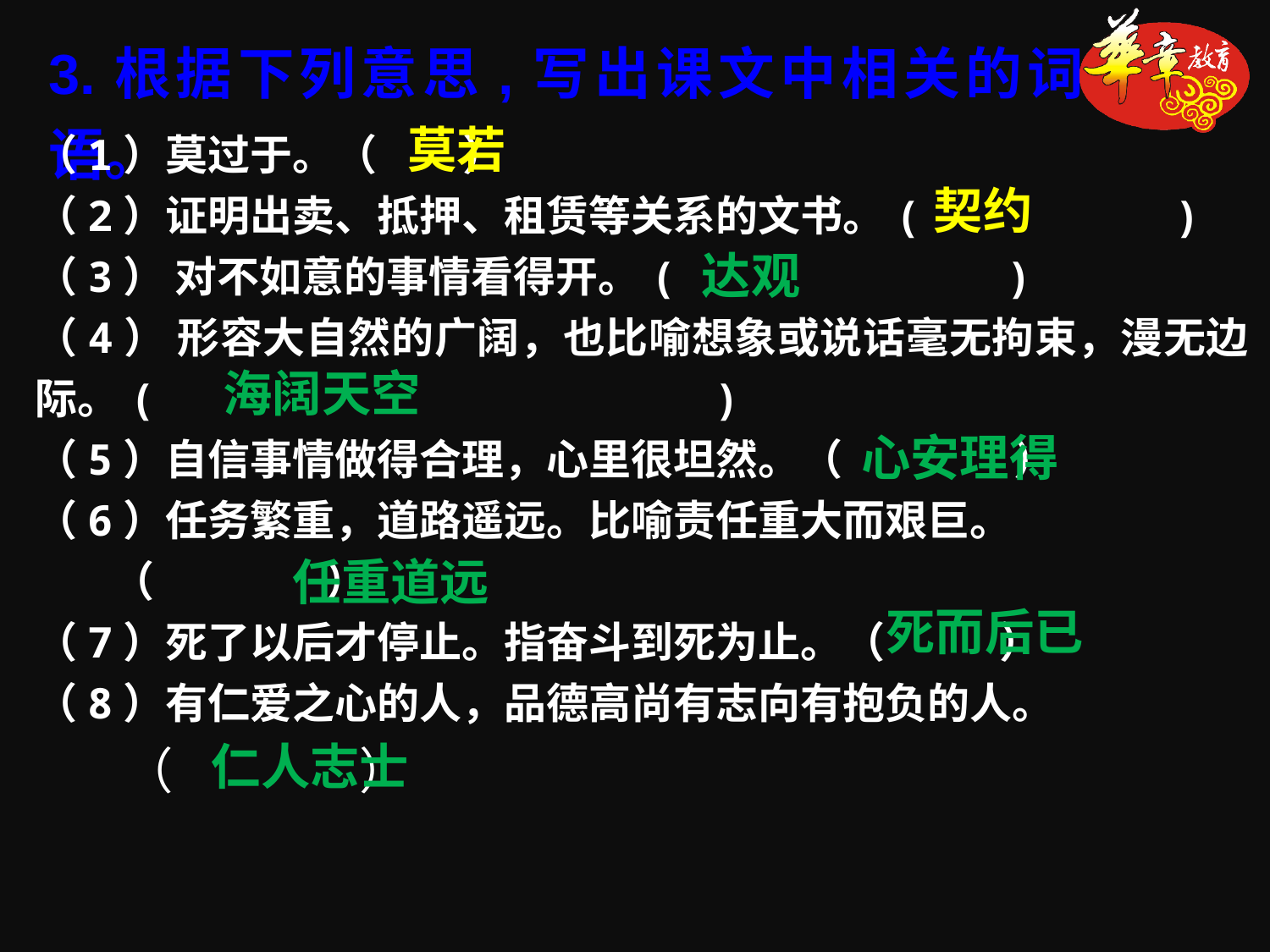

3.根据下列意思,写出课文中相关的词语。
莫若
（1）莫过于。（         ）
（2）证明出卖、抵押、租赁等关系的文书。(          )
（3） 对不如意的事情看得开。(             )
（4） 形容大自然的广阔，也比喻想象或说话毫无拘束，漫无边际。(                      )
（5）自信事情做得合理，心里很坦然。（                  ）
（6）任务繁重，道路遥远。比喻责任重大而艰巨。
       （                  ）
（7）死了以后才停止。指奋斗到死为止。（            ）
（8）有仁爱之心的人，品德高尚有志向有抱负的人。
       （                 ）
契约
达观
海阔天空
心安理得
任重道远
死而后已
仁人志士